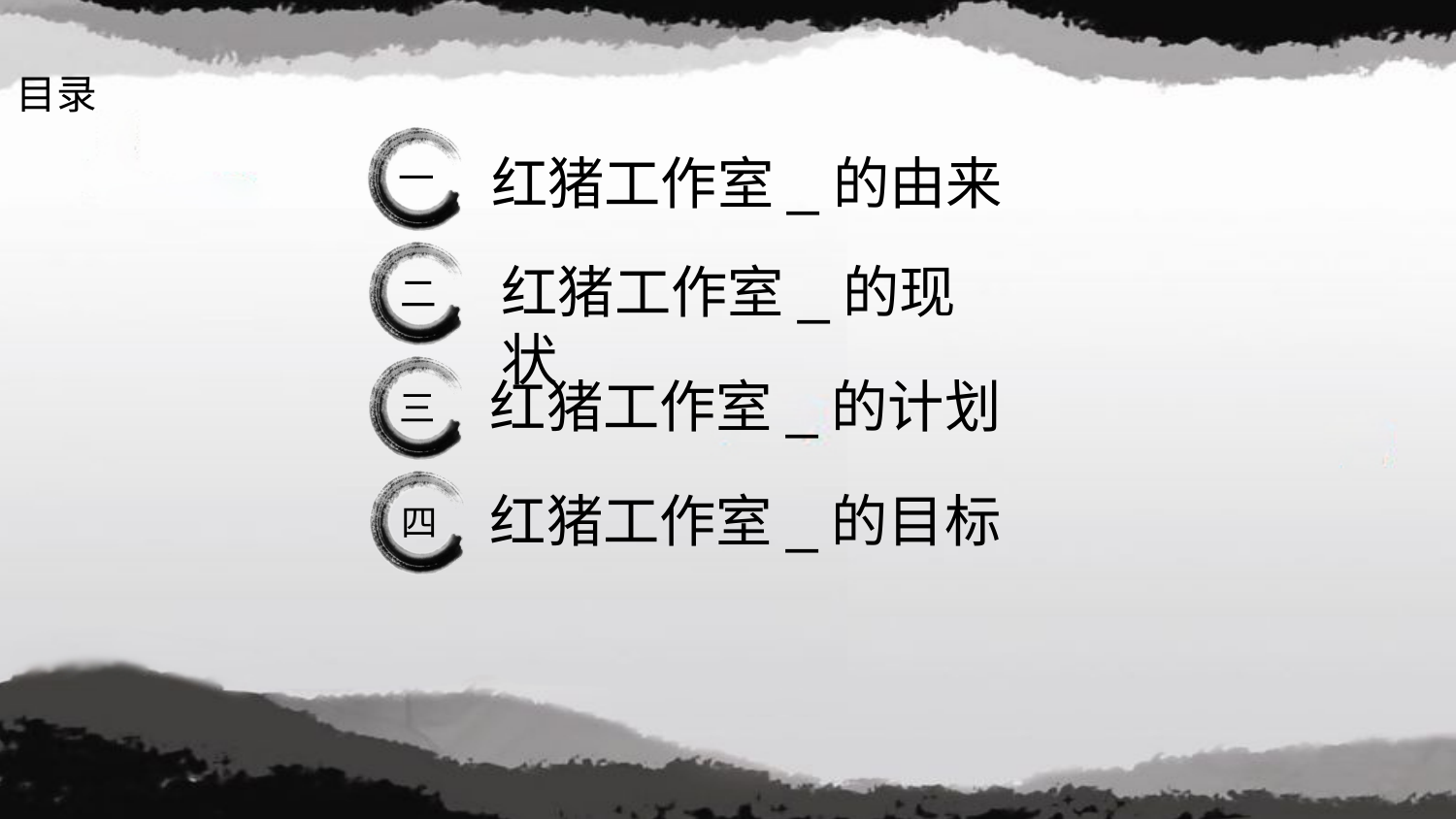

目录
红猪工作室_的由来
红猪工作室_的现状
红猪工作室_的计划
红猪工作室_的目标